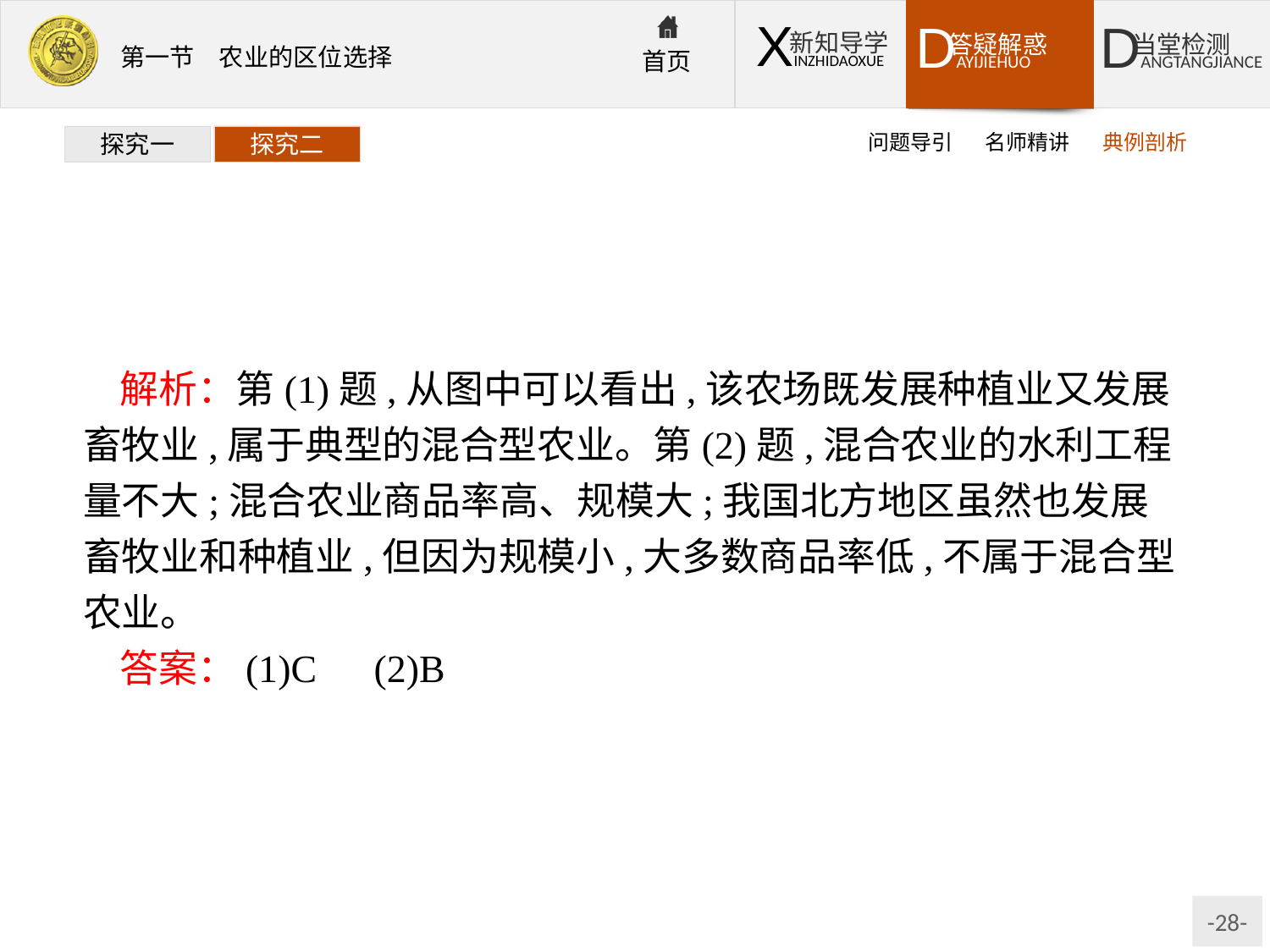

问题导引
名师精讲
典例剖析
探究一
探究二
解析：第(1)题,从图中可以看出,该农场既发展种植业又发展畜牧业,属于典型的混合型农业。第(2)题,混合农业的水利工程量不大;混合农业商品率高、规模大;我国北方地区虽然也发展畜牧业和种植业,但因为规模小,大多数商品率低,不属于混合型农业。
答案：(1)C　(2)B